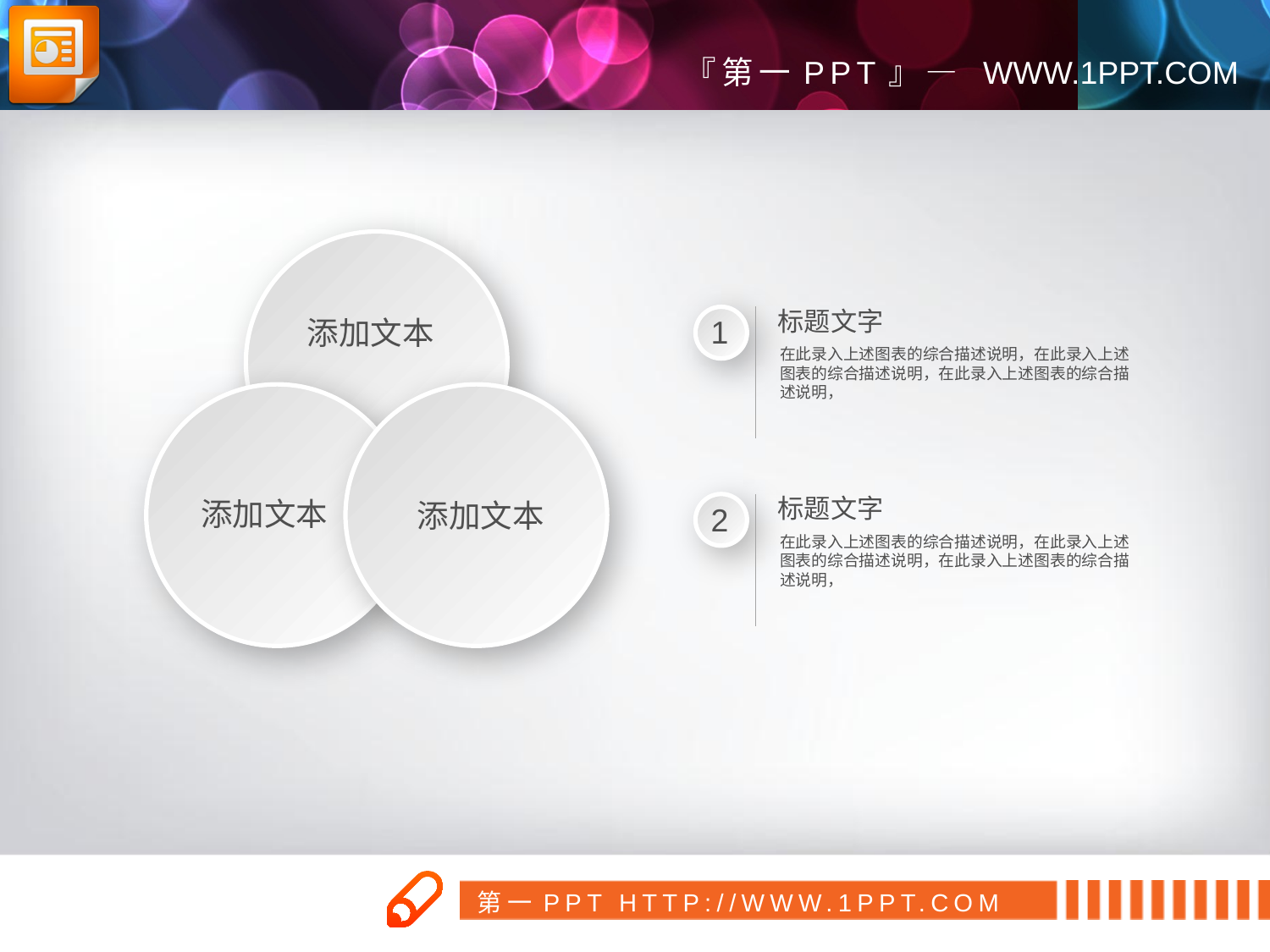

标题文字
1

在此录入上述图表的综合描述说明，在此录入上述图表的综合描述说明，在此录入上述图表的综合描述说明，
添加文本

标题文字
2

在此录入上述图表的综合描述说明，在此录入上述图表的综合描述说明，在此录入上述图表的综合描述说明，
添加文本
添加文本